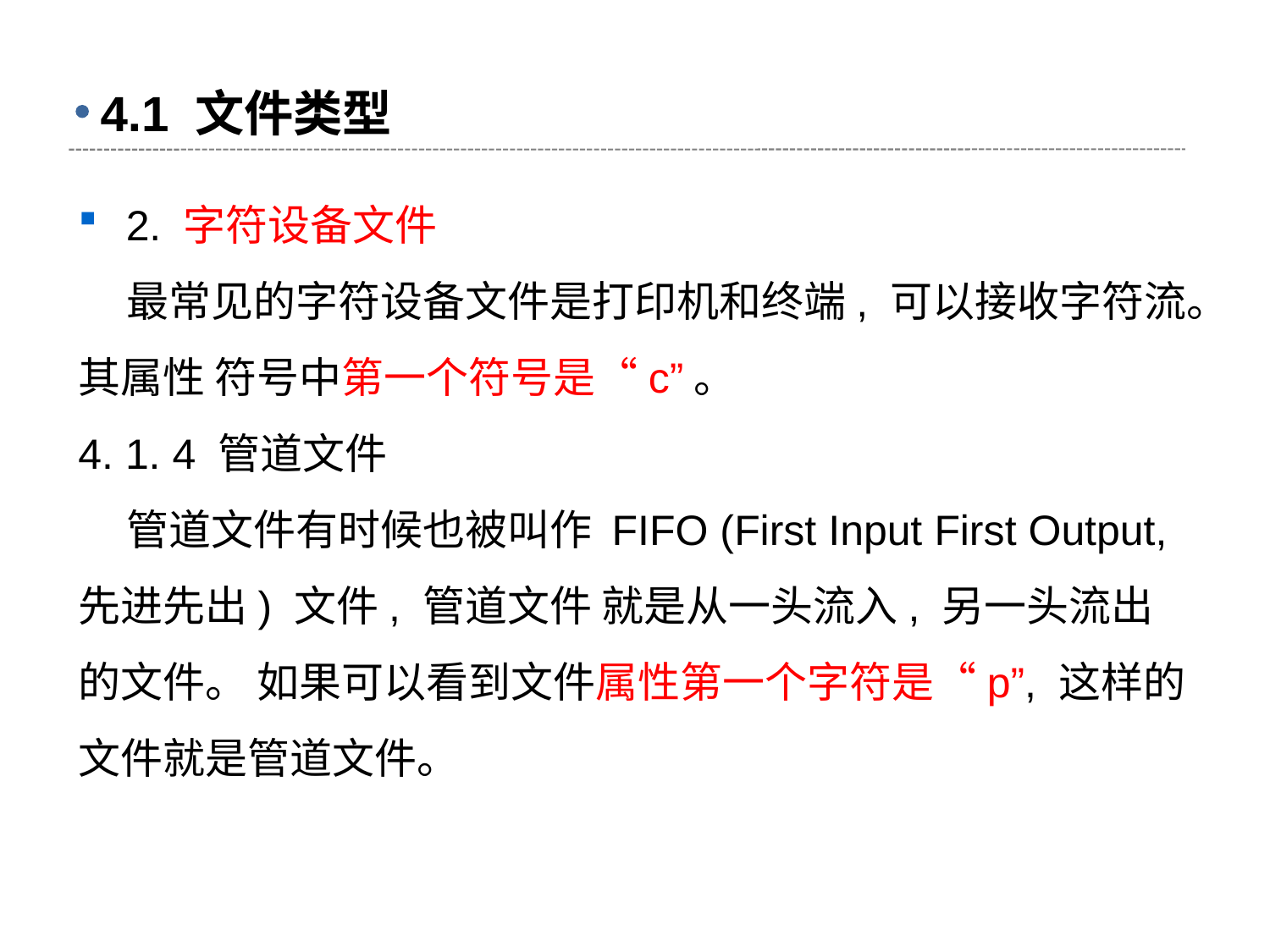

# 4.1 文件类型
2. 字符设备文件
    最常见的字符设备文件是打印机和终端, 可以接收字符流。
其属性 符号中第一个符号是“c”。
4. 1. 4 管道文件
    管道文件有时候也被叫作 FIFO (First Input First Output, 先进先出) 文件, 管道文件 就是从一头流入, 另一头流出的文件。 如果可以看到文件属性第一个字符是“p”, 这样的 文件就是管道文件。